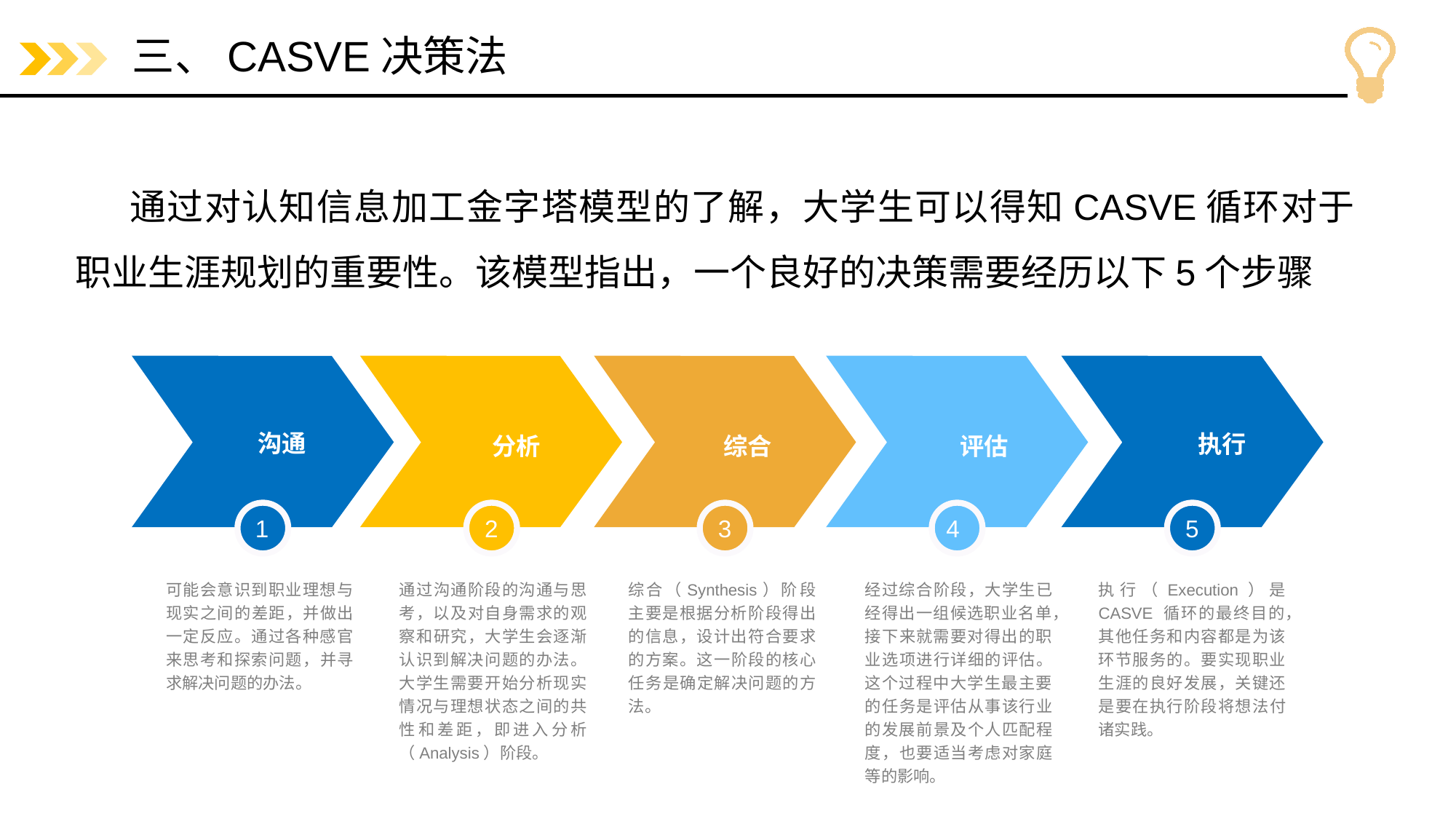

21
# 三、CASVE决策法
通过对认知信息加工金字塔模型的了解，大学生可以得知CASVE循环对于职业生涯规划的重要性。该模型指出，一个良好的决策需要经历以下5个步骤

沟通

分析

综合

评估

执行

1

2

3

4

5
可能会意识到职业理想与现实之间的差距，并做出一定反应。通过各种感官来思考和探索问题，并寻求解决问题的办法。
通过沟通阶段的沟通与思考，以及对自身需求的观察和研究，大学生会逐渐认识到解决问题的办法。大学生需要开始分析现实情况与理想状态之间的共性和差距，即进入分析（Analysis）阶段。
综合（Synthesis）阶段主要是根据分析阶段得出的信息，设计出符合要求的方案。这一阶段的核心任务是确定解决问题的方法。
经过综合阶段，大学生已经得出一组候选职业名单，接下来就需要对得出的职业选项进行详细的评估。这个过程中大学生最主要的任务是评估从事该行业的发展前景及个人匹配程度，也要适当考虑对家庭等的影响。
执行（Execution）是 CASVE 循环的最终目的，其他任务和内容都是为该环节服务的。要实现职业生涯的良好发展，关键还是要在执行阶段将想法付诸实践。